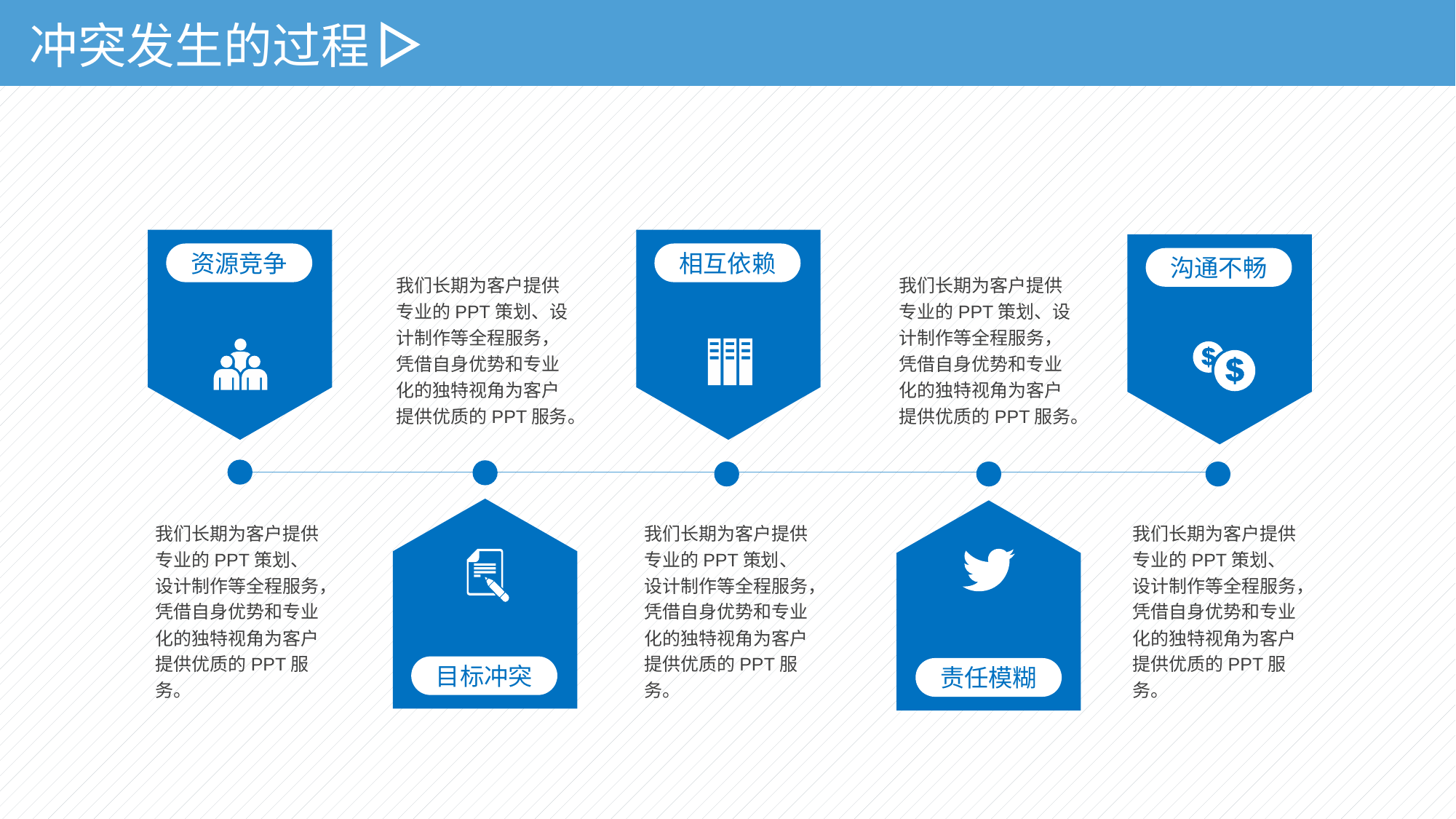

冲突发生的过程

资源竞争

相互依赖

沟通不畅

我们长期为客户提供专业的PPT策划、设计制作等全程服务，凭借自身优势和专业化的独特视角为客户提供优质的PPT服务。
我们长期为客户提供专业的PPT策划、设计制作等全程服务，凭借自身优势和专业化的独特视角为客户提供优质的PPT服务。

目标冲突

责任模糊
我们长期为客户提供专业的PPT策划、设计制作等全程服务，凭借自身优势和专业化的独特视角为客户提供优质的PPT服务。
我们长期为客户提供专业的PPT策划、设计制作等全程服务，凭借自身优势和专业化的独特视角为客户提供优质的PPT服务。
我们长期为客户提供专业的PPT策划、设计制作等全程服务，凭借自身优势和专业化的独特视角为客户提供优质的PPT服务。